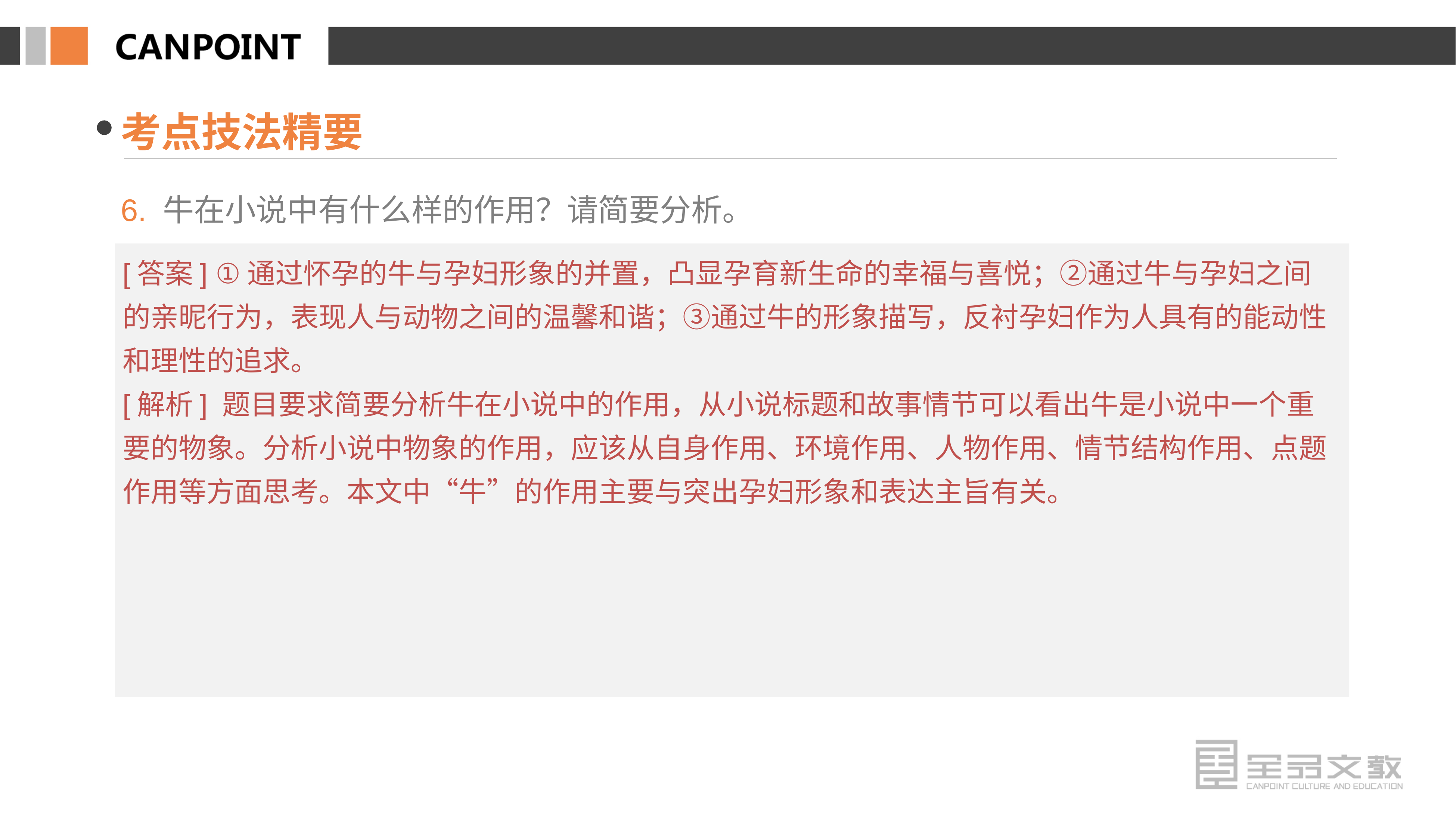

考点技法精要

6. 牛在小说中有什么样的作用？请简要分析。
[答案] ①通过怀孕的牛与孕妇形象的并置，凸显孕育新生命的幸福与喜悦；②通过牛与孕妇之间的亲昵行为，表现人与动物之间的温馨和谐；③通过牛的形象描写，反衬孕妇作为人具有的能动性和理性的追求。
[解析] 题目要求简要分析牛在小说中的作用，从小说标题和故事情节可以看出牛是小说中一个重要的物象。分析小说中物象的作用，应该从自身作用、环境作用、人物作用、情节结构作用、点题作用等方面思考。本文中“牛”的作用主要与突出孕妇形象和表达主旨有关。